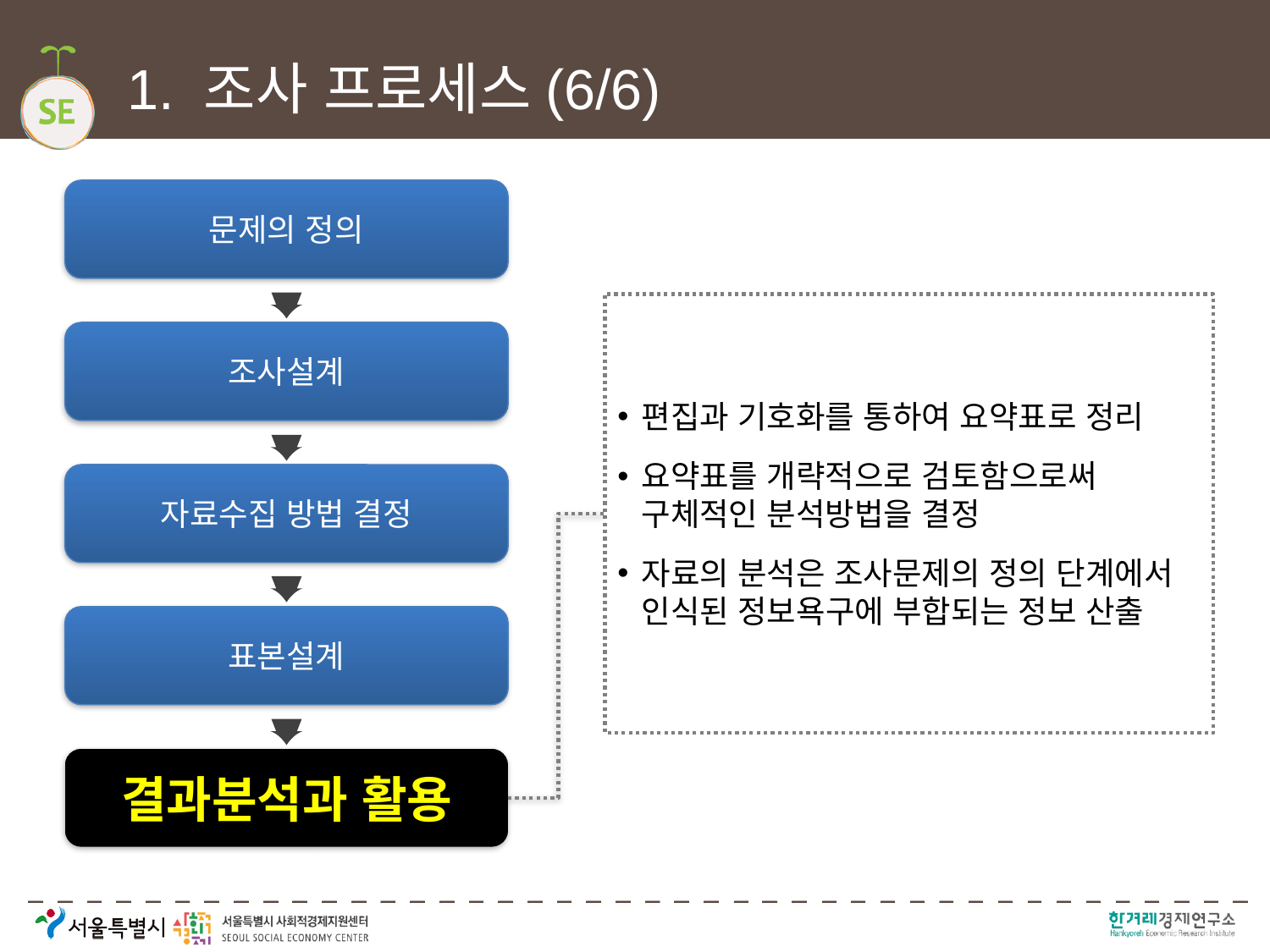

# 1. 조사 프로세스(6/6)
문제의 정의

편집과 기호화를 통하여 요약표로 정리
요약표를 개략적으로 검토함으로써 구체적인 분석방법을 결정
자료의 분석은 조사문제의 정의 단계에서 인식된 정보욕구에 부합되는 정보 산출
조사설계

자료수집 방법 결정

표본설계

결과분석과 활용